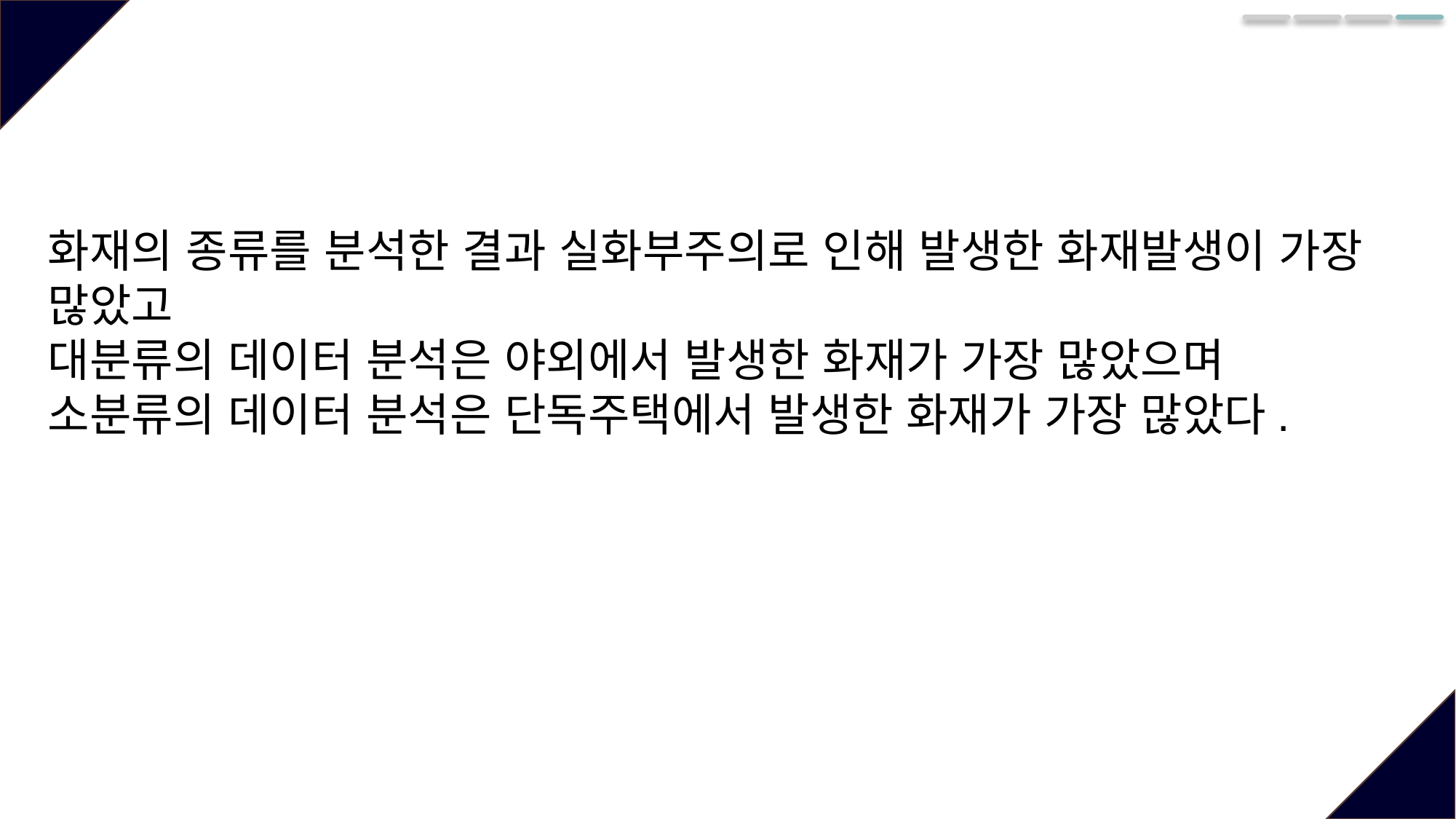

화재의 종류를 분석한 결과 실화부주의로 인해 발생한 화재발생이 가장 많았고
대분류의 데이터 분석은 야외에서 발생한 화재가 가장 많았으며
소분류의 데이터 분석은 단독주택에서 발생한 화재가 가장 많았다.